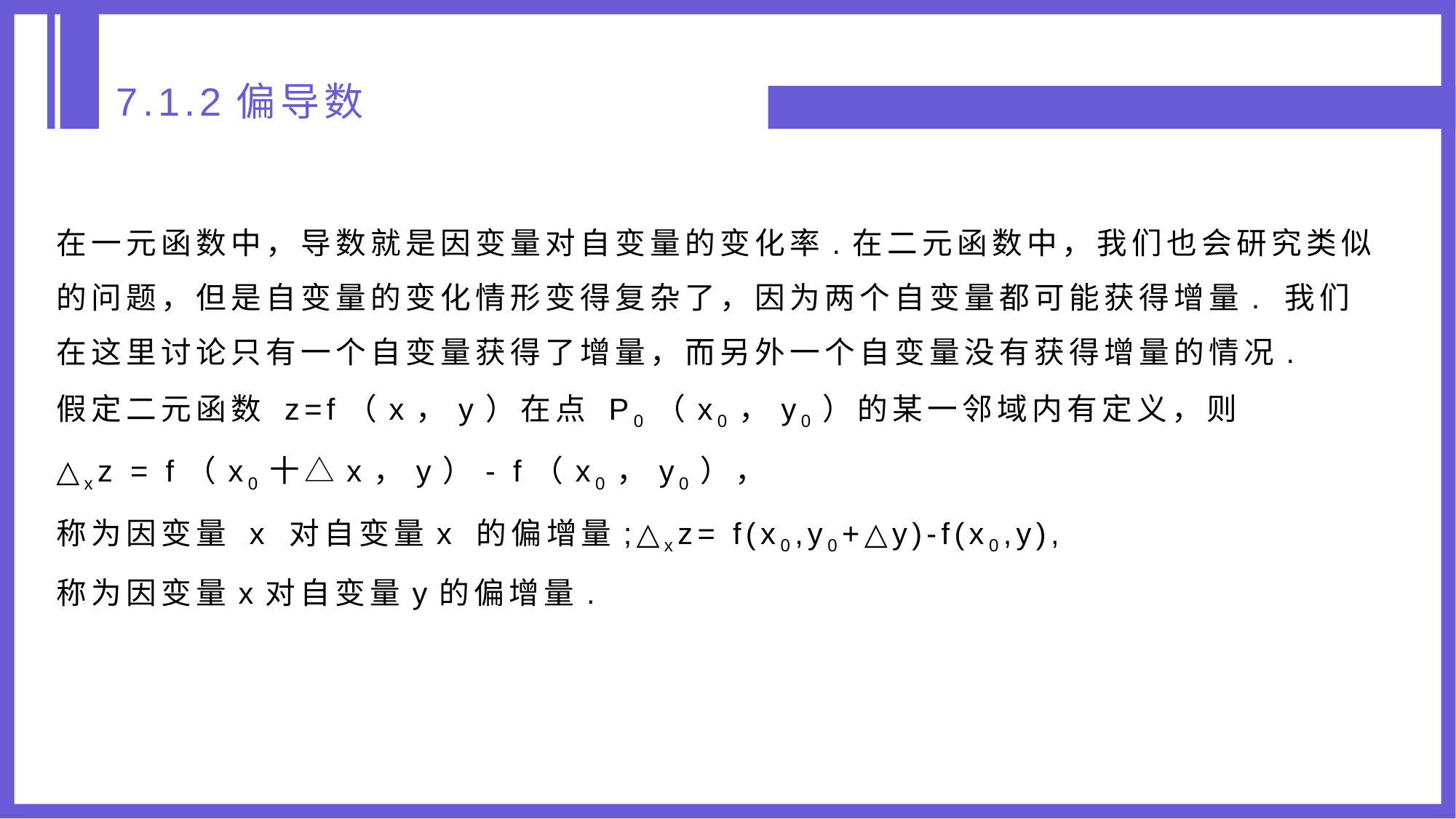

7.1.2偏导数
在一元函数中，导数就是因变量对自变量的变化率.在二元函数中，我们也会研究类似的问题，但是自变量的变化情形变得复杂了，因为两个自变量都可能获得增量. 我们在这里讨论只有一个自变量获得了增量，而另外一个自变量没有获得增量的情况.
假定二元函数 z=f（x，y）在点 P0（x0，y0）的某一邻域内有定义，则
△xz = f（x0十△x，y）- f（x0，y0），
称为因变量 x 对自变量x 的偏增量;△xz= f(x0,y0+△y)-f(x0,y),
称为因变量x对自变量y的偏增量.